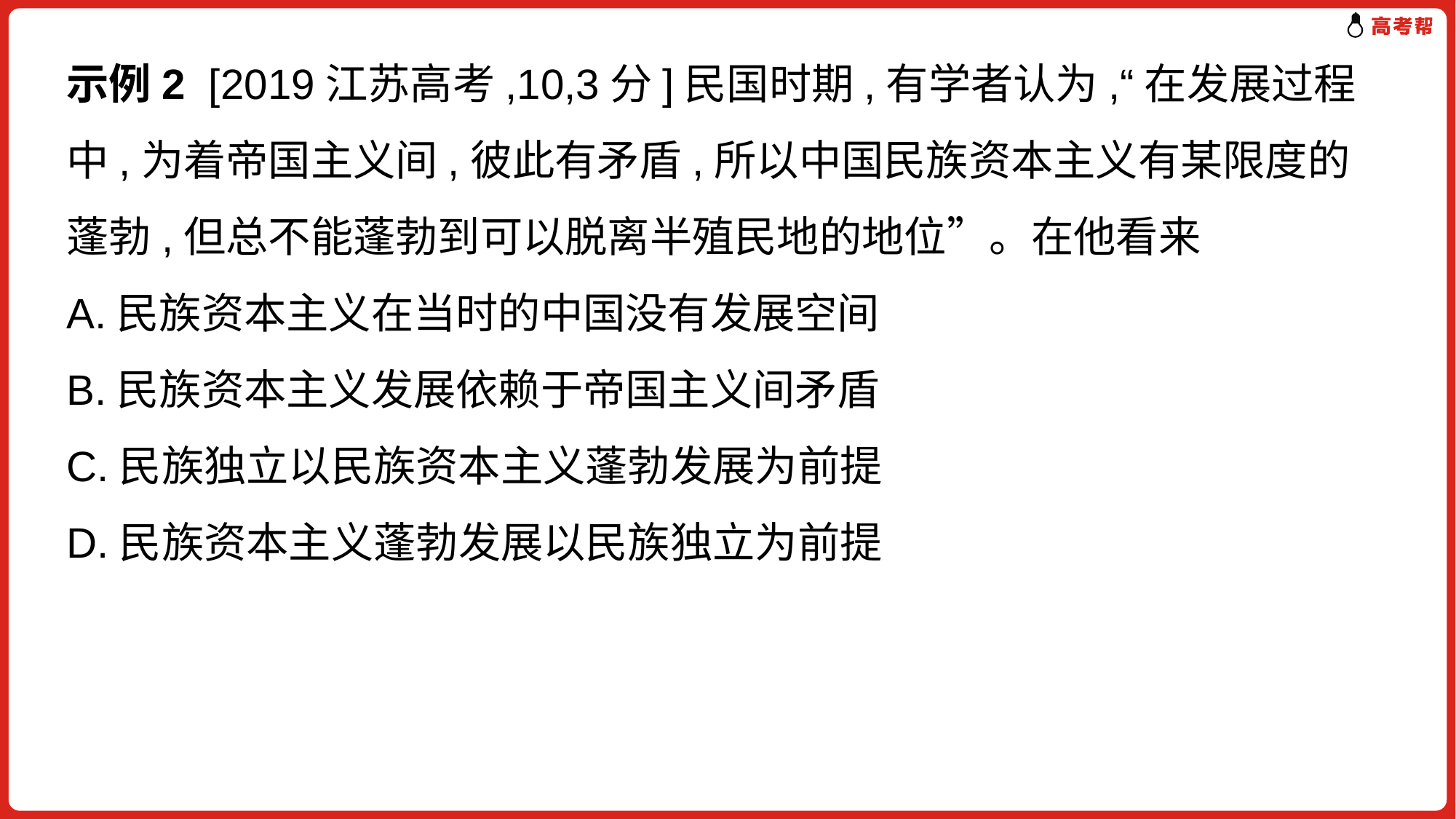

示例2  [2019江苏高考,10,3分]民国时期,有学者认为,“在发展过程中,为着帝国主义间,彼此有矛盾,所以中国民族资本主义有某限度的蓬勃,但总不能蓬勃到可以脱离半殖民地的地位”。在他看来
A.民族资本主义在当时的中国没有发展空间
B.民族资本主义发展依赖于帝国主义间矛盾
C.民族独立以民族资本主义蓬勃发展为前提
D.民族资本主义蓬勃发展以民族独立为前提